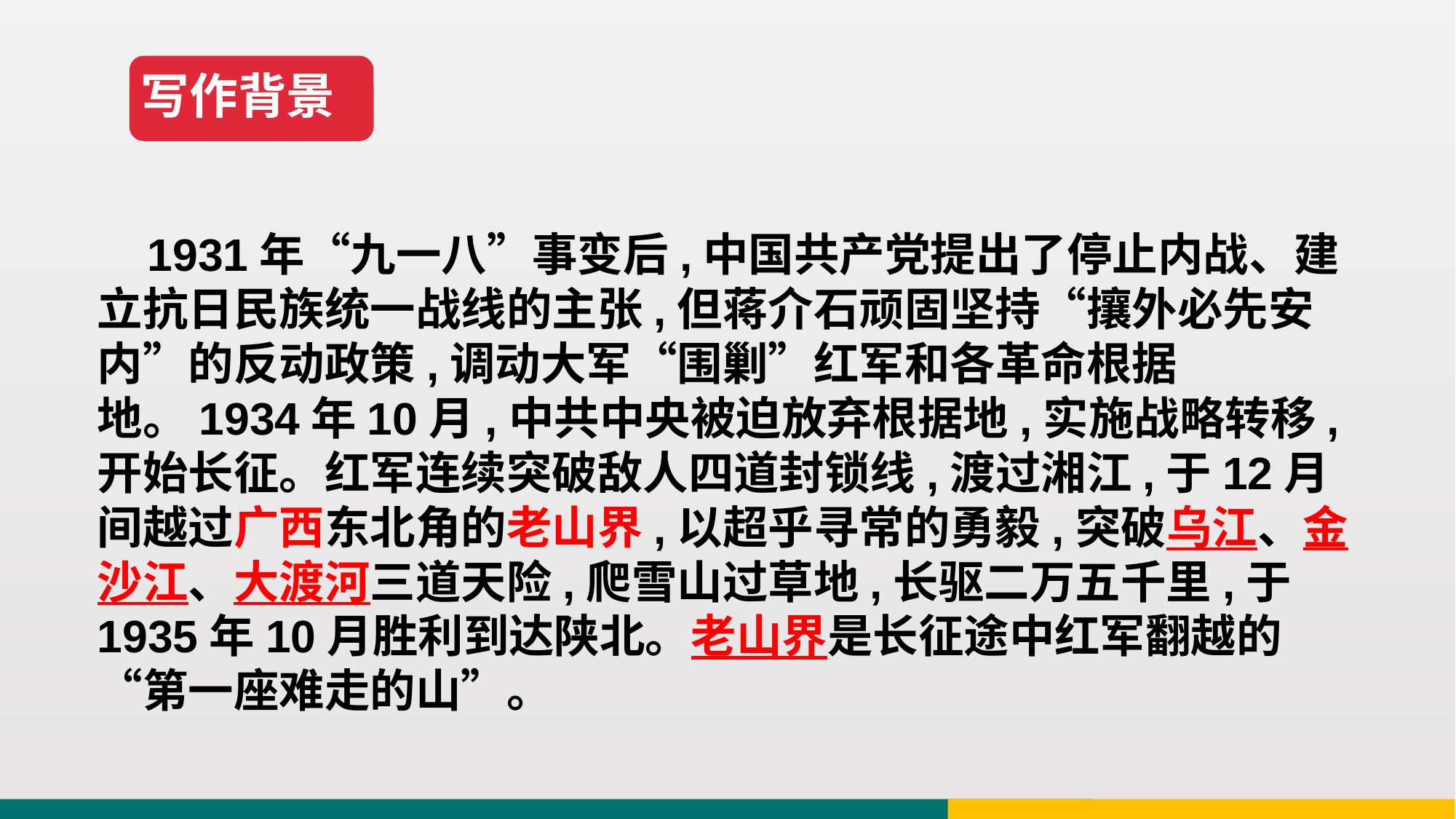

写作背景

    1931年“九一八”事变后,中国共产党提出了停止内战、建立抗日民族统一战线的主张,但蒋介石顽固坚持“攘外必先安内”的反动政策,调动大军“围剿”红军和各革命根据地。1934年10月,中共中央被迫放弃根据地,实施战略转移,开始长征。红军连续突破敌人四道封锁线,渡过湘江,于12月间越过广西东北角的老山界,以超乎寻常的勇毅,突破乌江、金沙江、大渡河三道天险,爬雪山过草地,长驱二万五千里,于1935年10月胜利到达陕北。老山界是长征途中红军翻越的“第一座难走的山”。